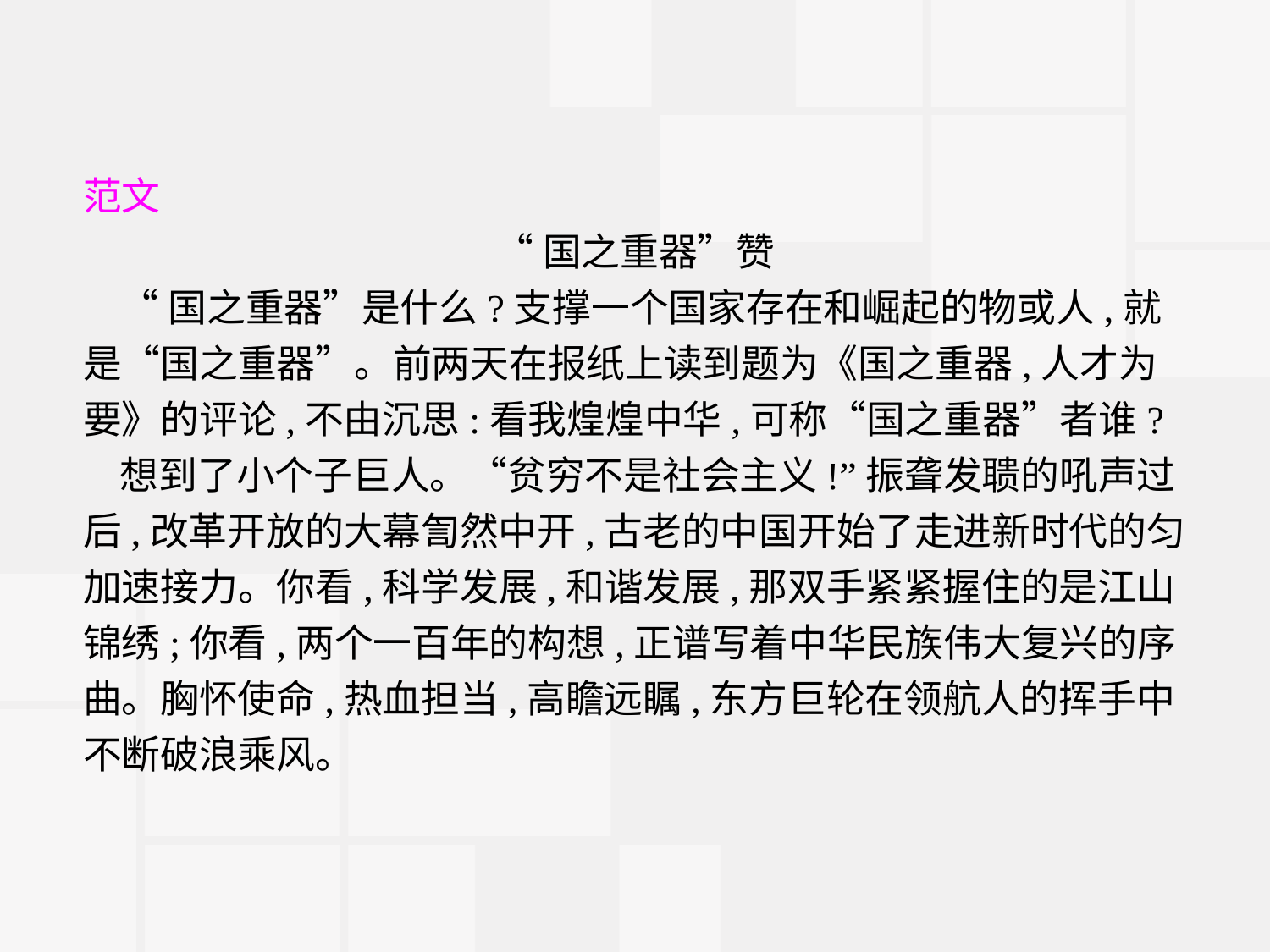

范文
“国之重器”赞
“国之重器”是什么?支撑一个国家存在和崛起的物或人,就是“国之重器”。前两天在报纸上读到题为《国之重器,人才为要》的评论,不由沉思:看我煌煌中华,可称“国之重器”者谁?
想到了小个子巨人。“贫穷不是社会主义!”振聋发聩的吼声过后,改革开放的大幕訇然中开,古老的中国开始了走进新时代的匀加速接力。你看,科学发展,和谐发展,那双手紧紧握住的是江山锦绣;你看,两个一百年的构想,正谱写着中华民族伟大复兴的序曲。胸怀使命,热血担当,高瞻远瞩,东方巨轮在领航人的挥手中不断破浪乘风。